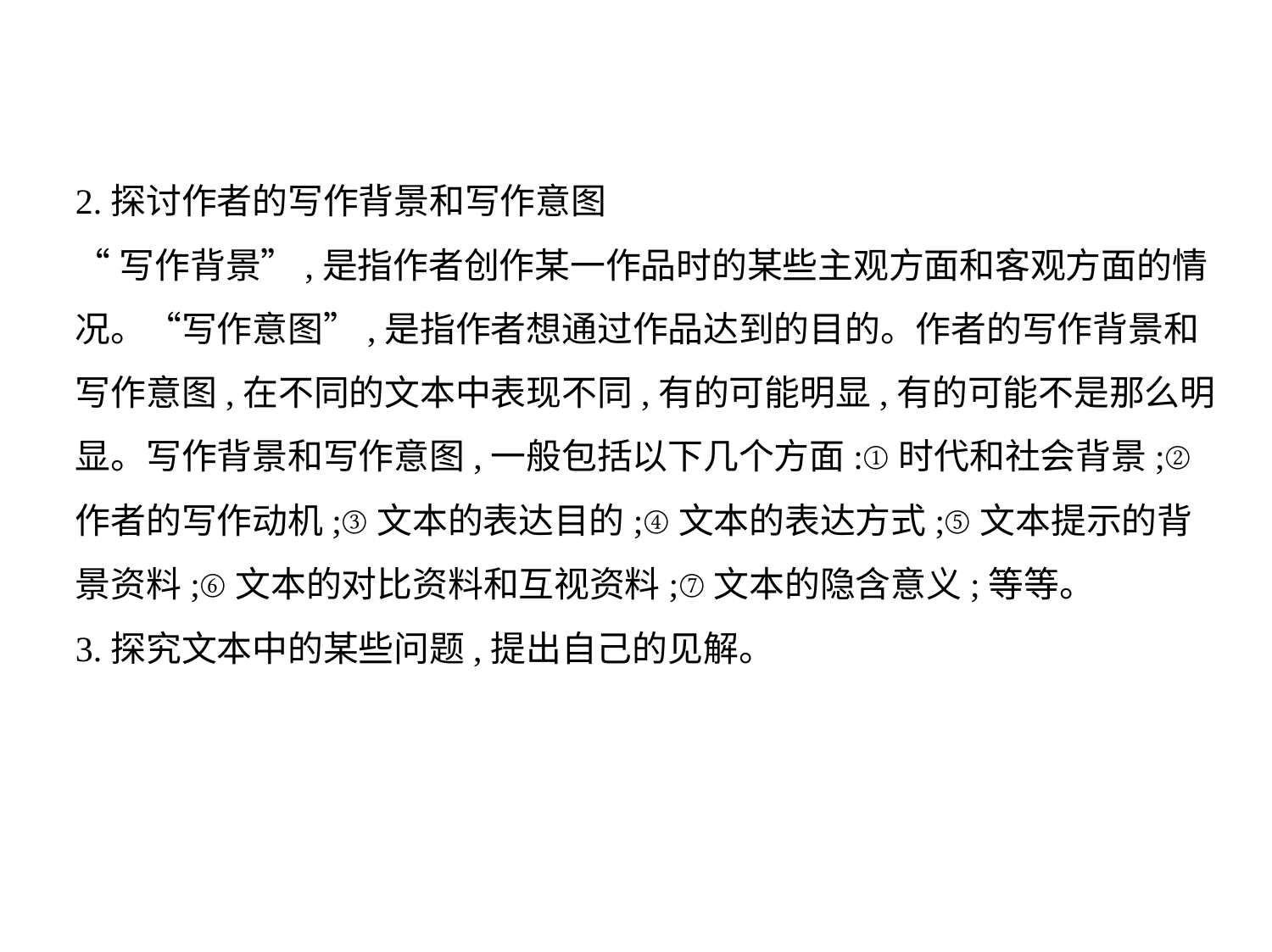

2.探讨作者的写作背景和写作意图
“写作背景”,是指作者创作某一作品时的某些主观方面和客观方面的情
况。“写作意图”,是指作者想通过作品达到的目的。作者的写作背景和
写作意图,在不同的文本中表现不同,有的可能明显,有的可能不是那么明
显。写作背景和写作意图,一般包括以下几个方面:①时代和社会背景;②
作者的写作动机;③文本的表达目的;④文本的表达方式;⑤文本提示的背
景资料;⑥文本的对比资料和互视资料;⑦文本的隐含意义;等等。
3.探究文本中的某些问题,提出自己的见解。